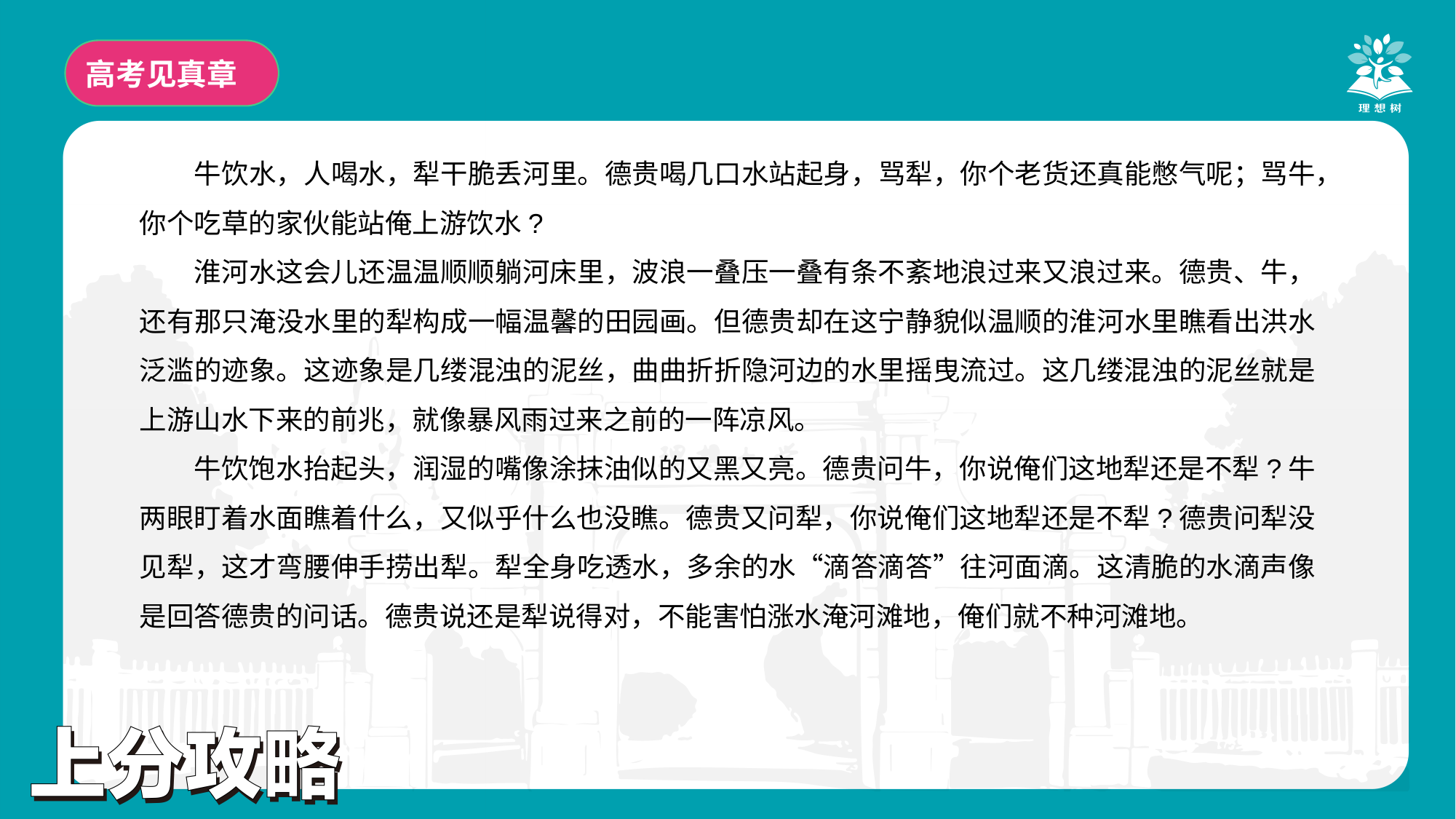

高考见真章
牛饮水，人喝水，犁干脆丢河里。德贵喝几口水站起身，骂犁，你个老货还真能憋气呢；骂牛，你个吃草的家伙能站俺上游饮水?
淮河水这会儿还温温顺顺躺河床里，波浪一叠压一叠有条不紊地浪过来又浪过来。德贵、牛，还有那只淹没水里的犁构成一幅温馨的田园画。但德贵却在这宁静貌似温顺的淮河水里瞧看出洪水泛滥的迹象。这迹象是几缕混浊的泥丝，曲曲折折隐河边的水里摇曳流过。这几缕混浊的泥丝就是上游山水下来的前兆，就像暴风雨过来之前的一阵凉风。
牛饮饱水抬起头，润湿的嘴像涂抹油似的又黑又亮。德贵问牛，你说俺们这地犁还是不犁?牛两眼盯着水面瞧着什么，又似乎什么也没瞧。德贵又问犁，你说俺们这地犁还是不犁?德贵问犁没见犁，这才弯腰伸手捞出犁。犁全身吃透水，多余的水“滴答滴答”往河面滴。这清脆的水滴声像是回答德贵的问话。德贵说还是犁说得对，不能害怕涨水淹河滩地，俺们就不种河滩地。